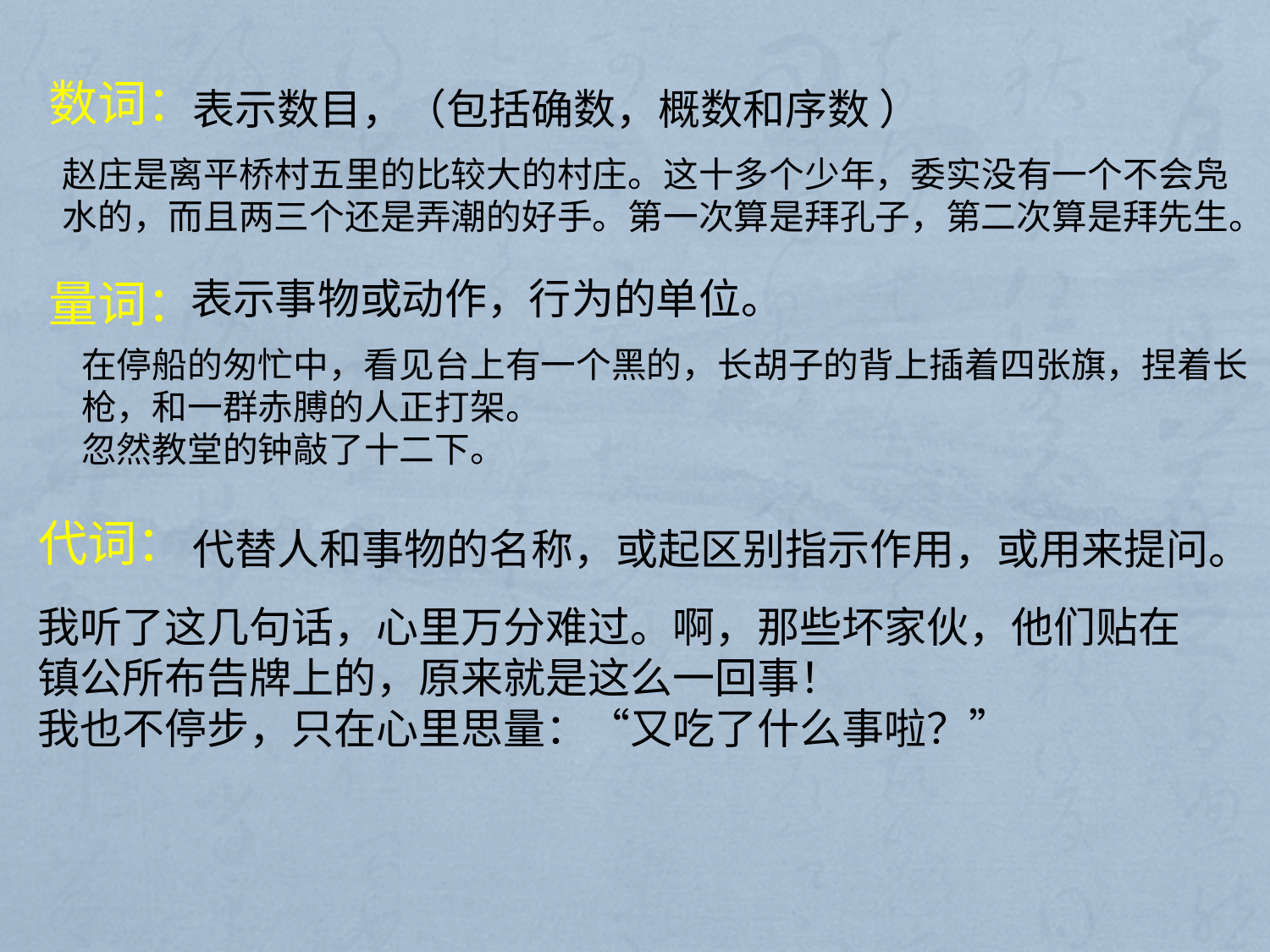

数词：
表示数目，（包括确数，概数和序数 ）
赵庄是离平桥村五里的比较大的村庄。这十多个少年，委实没有一个不会凫
水的，而且两三个还是弄潮的好手。第一次算是拜孔子，第二次算是拜先生。
量词：
表示事物或动作，行为的单位。
在停船的匆忙中，看见台上有一个黑的，长胡子的背上插着四张旗，捏着长
枪，和一群赤膊的人正打架。
忽然教堂的钟敲了十二下。

代词：
代替人和事物的名称，或起区别指示作用，或用来提问。

我听了这几句话，心里万分难过。啊，那些坏家伙，他们贴在镇公所布告牌上的，原来就是这么一回事！
我也不停步，只在心里思量：“又吃了什么事啦？”